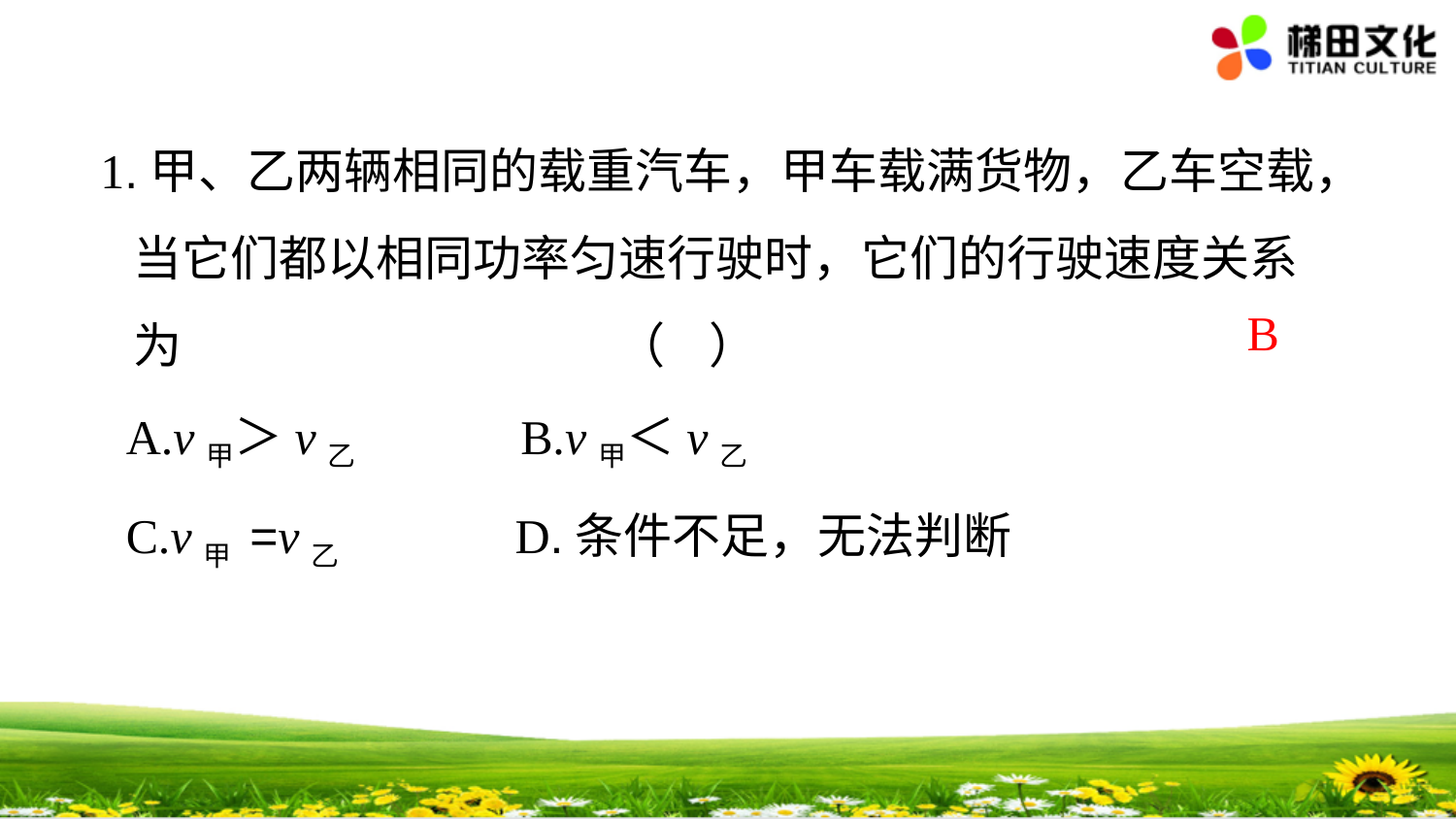

1.甲、乙两辆相同的载重汽车，甲车载满货物，乙车空载，
  当它们都以相同功率匀速行驶时，它们的行驶速度关系
  为                                        （    ）
  A.v甲＞v乙              B.v甲＜v乙
  C.v甲 =v乙               D.条件不足，无法判断
B